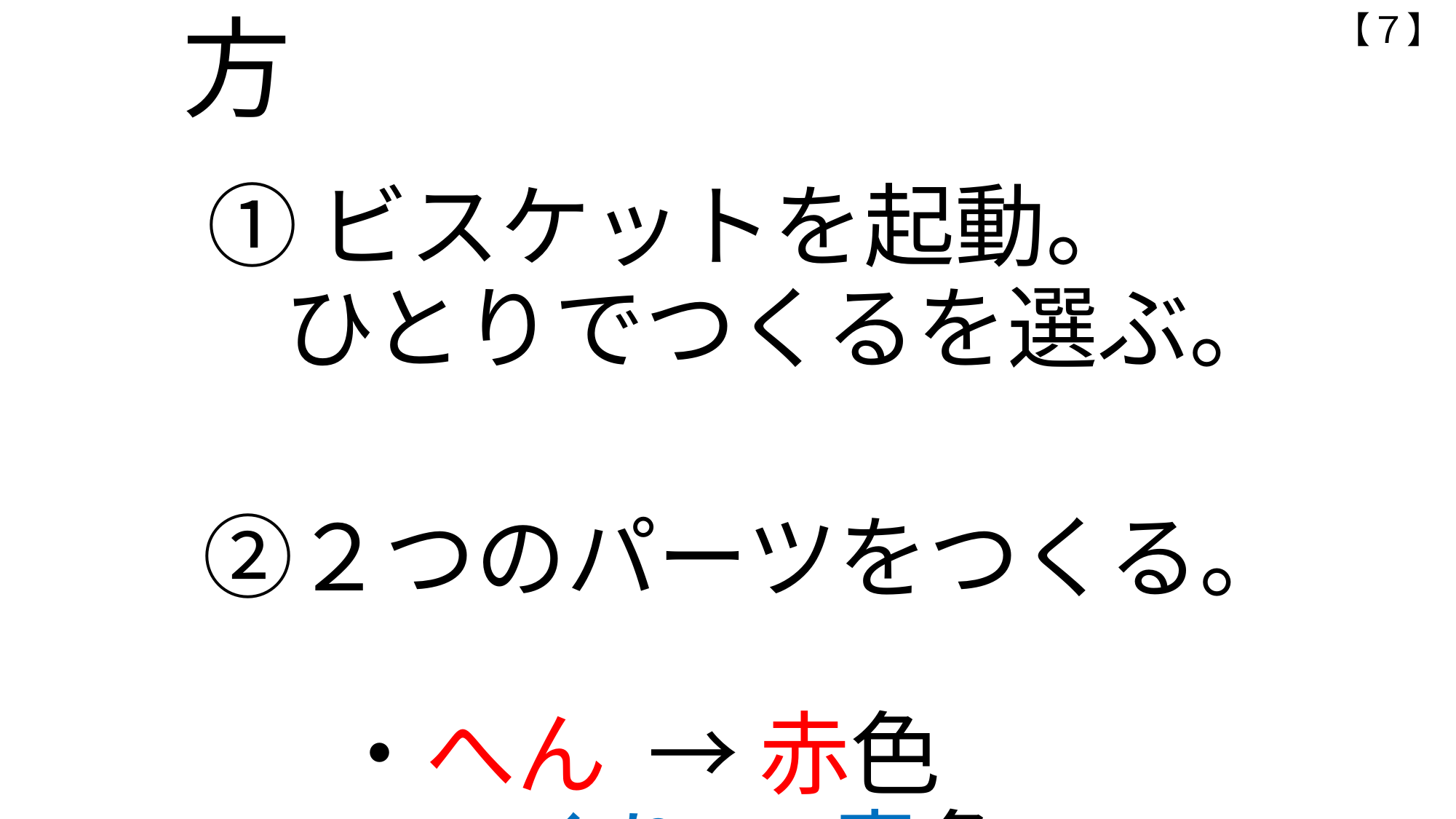

【７】
# プログラムのつくり方 　 ① ビスケットを起動。 ひとりでつくるを選ぶ。 ②２つのパーツをつくる。 　   ・へん  → 赤色 　   ・つくり → 青色